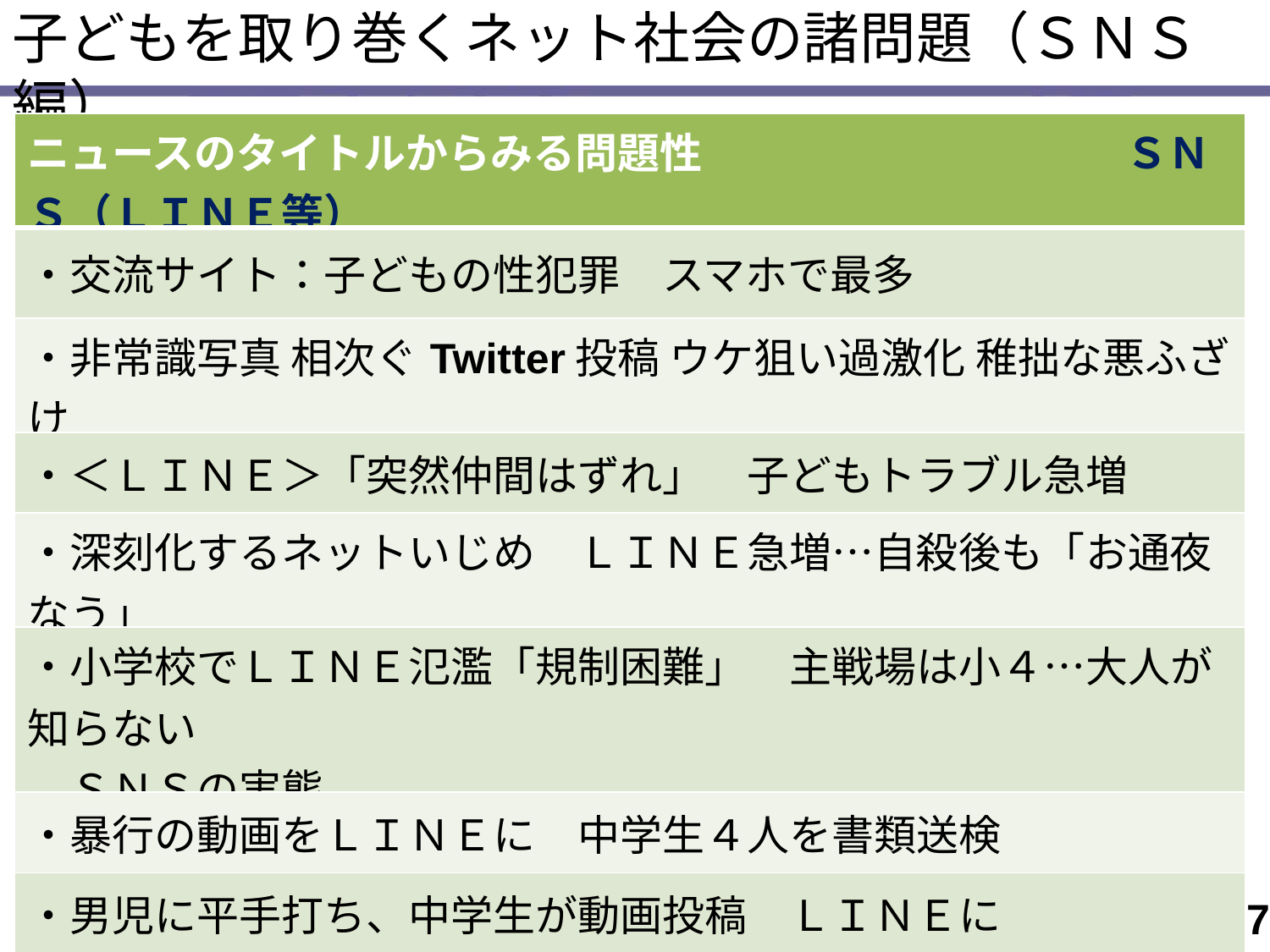

子どもを取り巻くネット社会の諸問題（ＳＮＳ編）
| ニュースのタイトルからみる問題性　　　　　　　　　　ＳＮＳ（ＬＩＮＥ等） |
| --- |
| ・交流サイト：子どもの性犯罪　スマホで最多 |
| ・非常識写真 相次ぐTwitter投稿 ウケ狙い過激化 稚拙な悪ふざけ |
| ・＜ＬＩＮＥ＞「突然仲間はずれ」　子どもトラブル急増 |
| ・深刻化するネットいじめ　ＬＩＮＥ急増…自殺後も「お通夜なう」 |
| ・小学校でＬＩＮＥ氾濫「規制困難」　主戦場は小４…大人が知らない 　ＳＮＳの実態 |
| ・暴行の動画をＬＩＮＥに　中学生４人を書類送検 |
| ・男児に平手打ち、中学生が動画投稿　ＬＩＮＥに |
| ・ＩＤ掲示板「危険高い」＝交換１週間で犯行５２％　無料通話通じ 　子ども被害 |
7